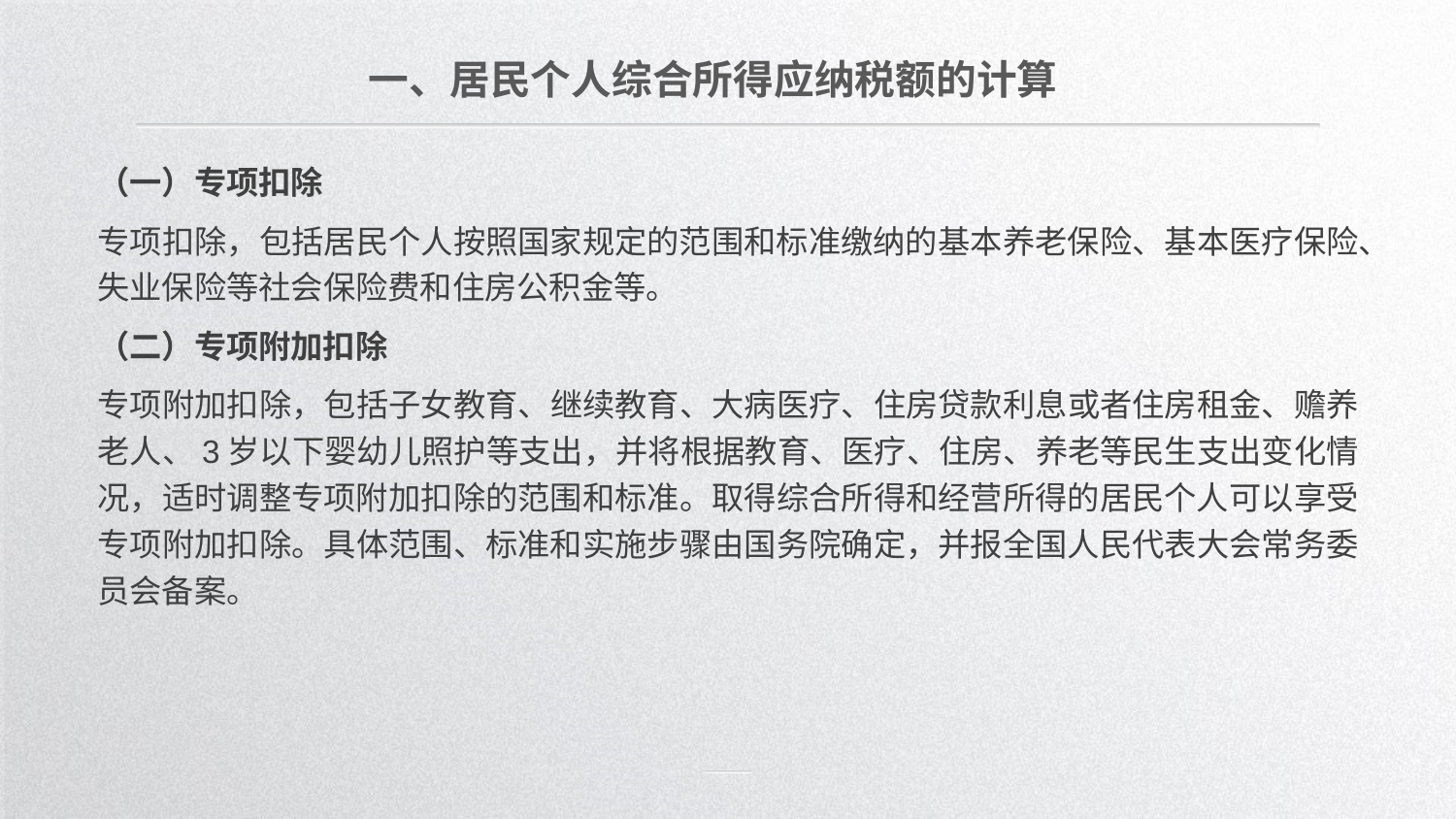

一、居民个人综合所得应纳税额的计算
（一）专项扣除
专项扣除，包括居民个人按照国家规定的范围和标准缴纳的基本养老保险、基本医疗保险、失业保险等社会保险费和住房公积金等。
（二）专项附加扣除
专项附加扣除，包括子女教育、继续教育、大病医疗、住房贷款利息或者住房租金、赡养老人、3岁以下婴幼儿照护等支出，并将根据教育、医疗、住房、养老等民生支出变化情况，适时调整专项附加扣除的范围和标准。取得综合所得和经营所得的居民个人可以享受专项附加扣除。具体范围、标准和实施步骤由国务院确定，并报全国人民代表大会常务委员会备案。